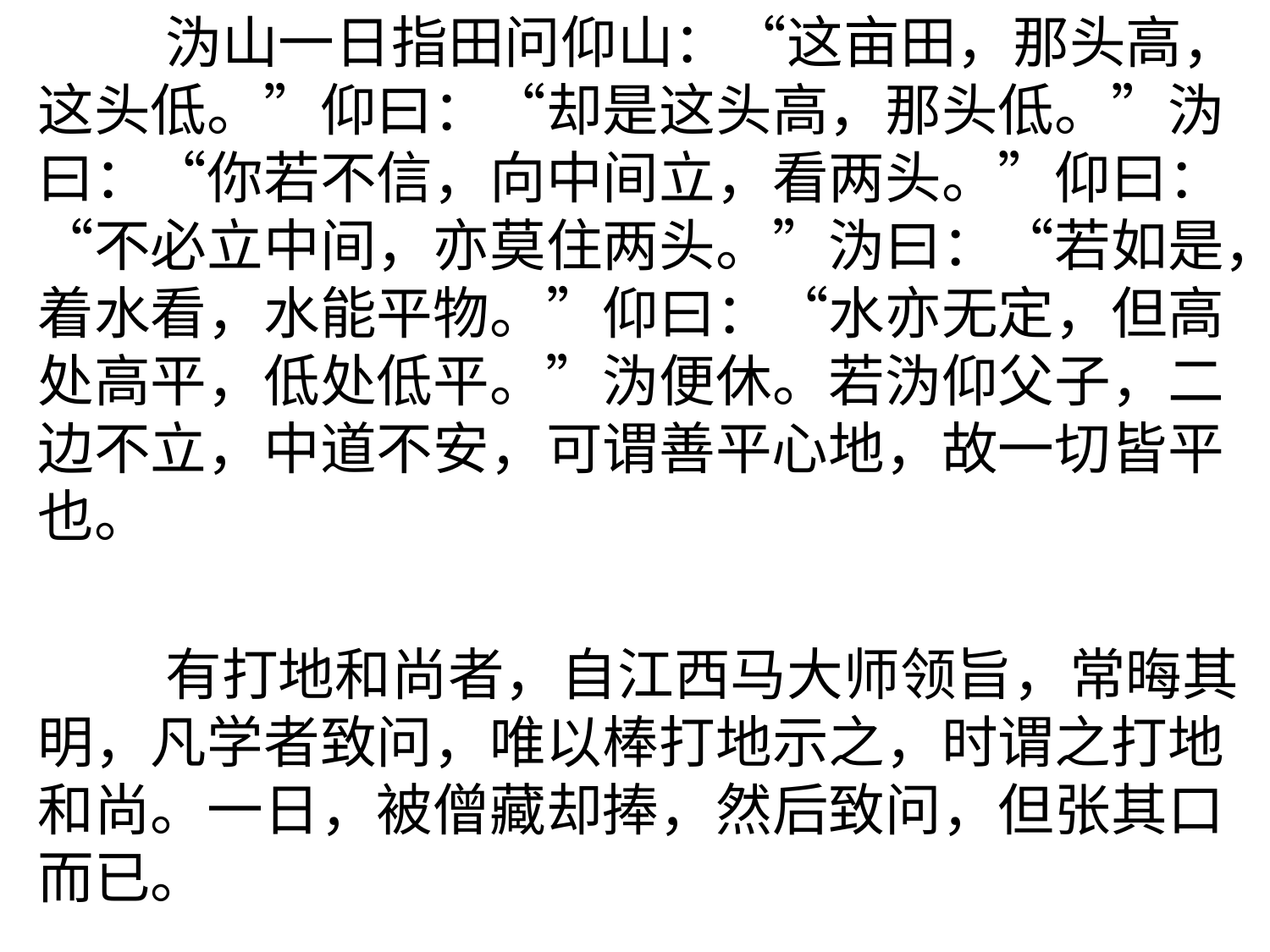

沩山一日指田问仰山：“这亩田，那头高，这头低。”仰曰：“却是这头高，那头低。”沩曰：“你若不信，向中间立，看两头。”仰曰：“不必立中间，亦莫住两头。”沩曰：“若如是，着水看，水能平物。”仰曰：“水亦无定，但高处高平，低处低平。”沩便休。若沩仰父子，二边不立，中道不安，可谓善平心地，故一切皆平也。

         有打地和尚者，自江西马大师领旨，常晦其明，凡学者致问，唯以棒打地示之，时谓之打地和尚。一日，被僧藏却捧，然后致问，但张其口而已。